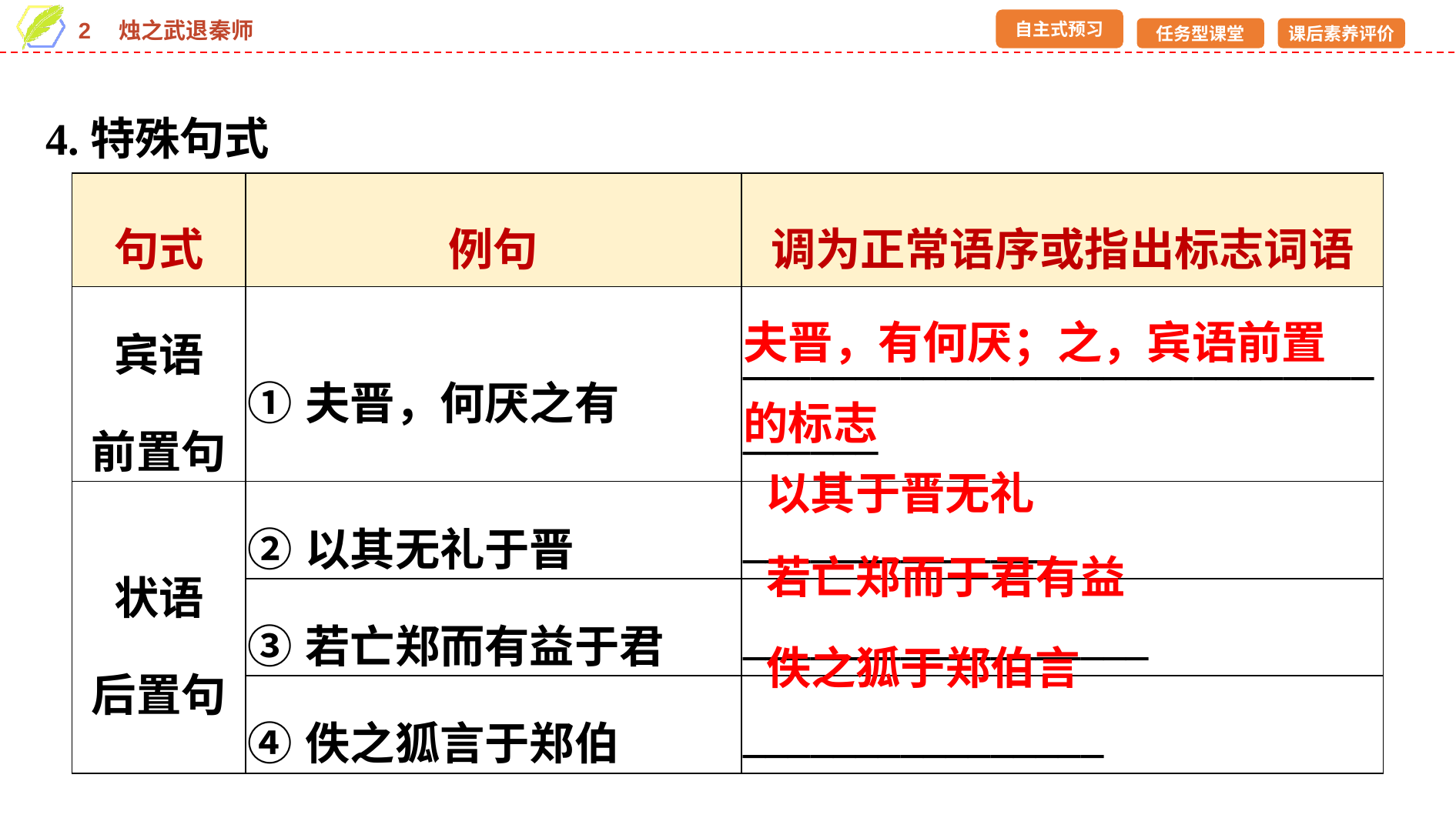

4.特殊句式
| 句式 | 例句 | 调为正常语序或指出标志词语 |
| --- | --- | --- |
| 宾语 前置句 | ①夫晋，何厌之有 | \_\_\_\_\_\_\_\_\_\_\_\_\_\_\_\_\_\_\_\_\_\_\_\_\_\_\_\_\_\_\_\_\_\_ |
| 状语 后置句 | ②以其无礼于晋 | \_\_\_\_\_\_\_\_\_\_\_\_\_\_ |
|  | ③若亡郑而有益于君 | \_\_\_\_\_\_\_\_\_\_\_\_\_\_\_\_\_\_ |
|  | ④佚之狐言于郑伯 | \_\_\_\_\_\_\_\_\_\_\_\_\_\_\_\_ |
夫晋，有何厌；之，宾语前置的标志
以其于晋无礼
若亡郑而于君有益
佚之狐于郑伯言